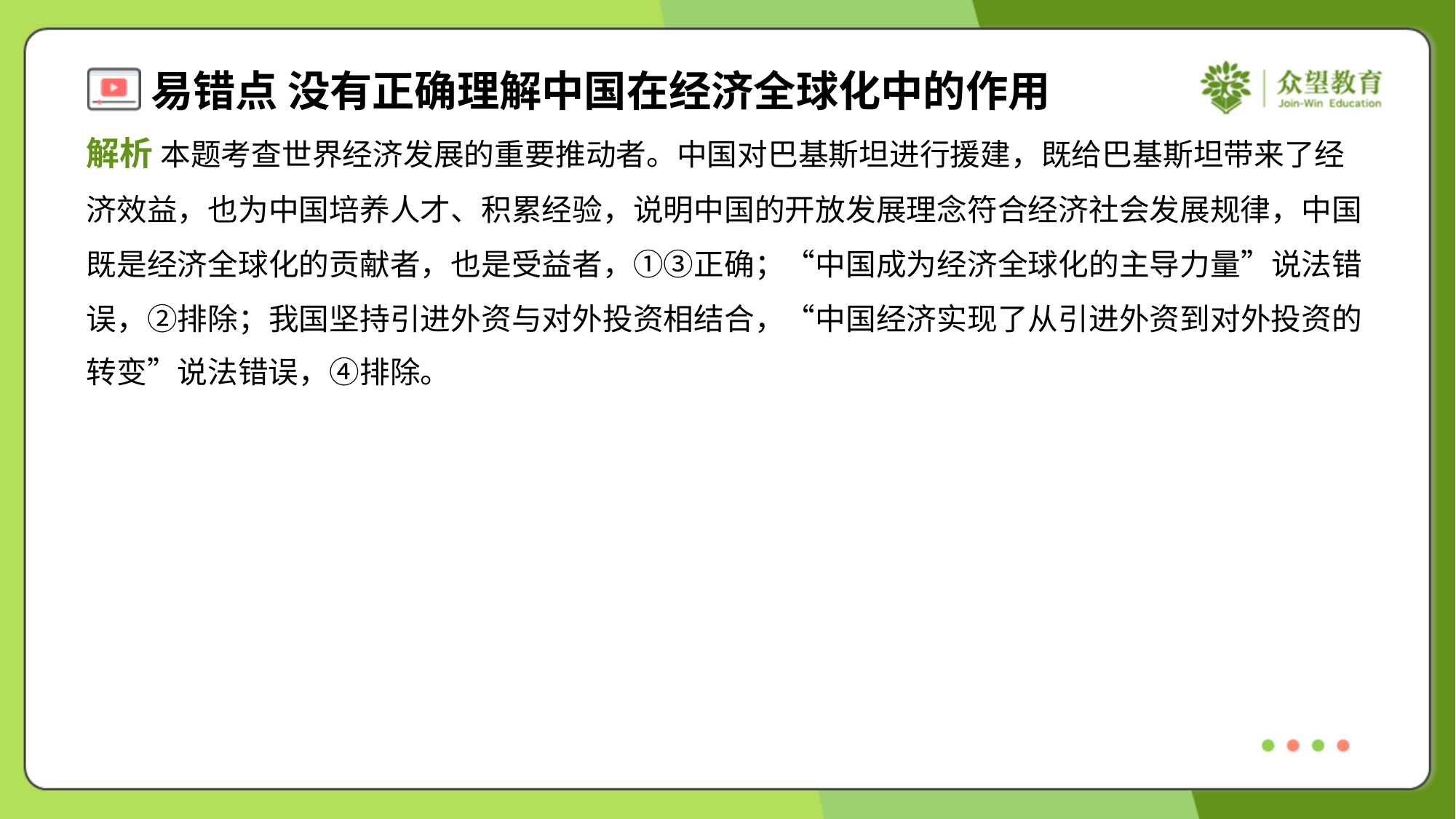

解析 本题考查世界经济发展的重要推动者。中国对巴基斯坦进行援建，既给巴基斯坦带来了经
济效益，也为中国培养人才、积累经验，说明中国的开放发展理念符合经济社会发展规律，中国
既是经济全球化的贡献者，也是受益者，①③正确；“中国成为经济全球化的主导力量”说法错
误，②排除；我国坚持引进外资与对外投资相结合，“中国经济实现了从引进外资到对外投资的
转变”说法错误，④排除。